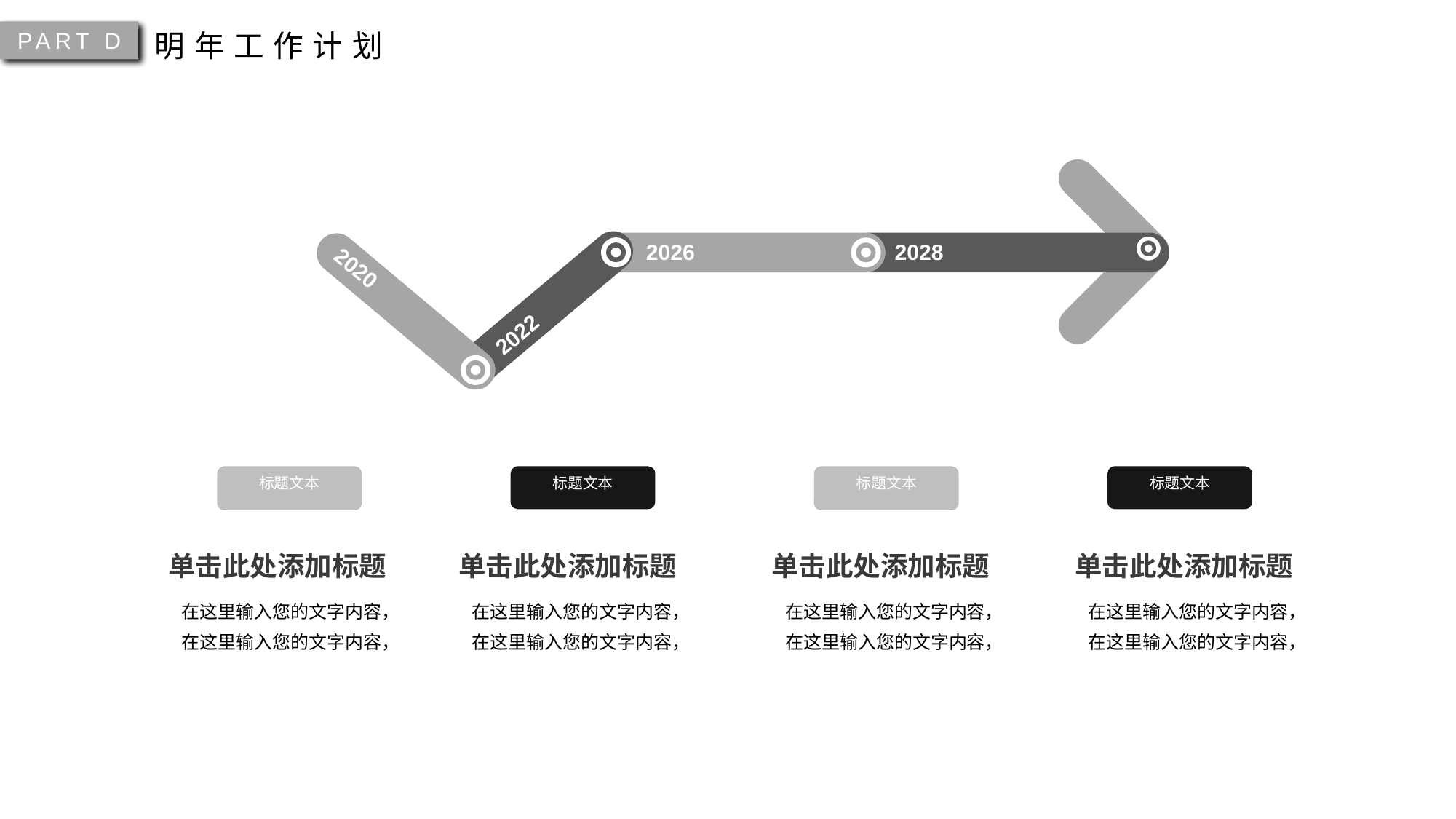

PART D
明年工作计划

2026
2028
2020

2022

标题文本
标题文本
标题文本
标题文本
单击此处添加标题
单击此处添加标题
单击此处添加标题
单击此处添加标题
在这里输入您的文字内容，
在这里输入您的文字内容，
在这里输入您的文字内容，
在这里输入您的文字内容，
在这里输入您的文字内容，
在这里输入您的文字内容，
在这里输入您的文字内容，
在这里输入您的文字内容，